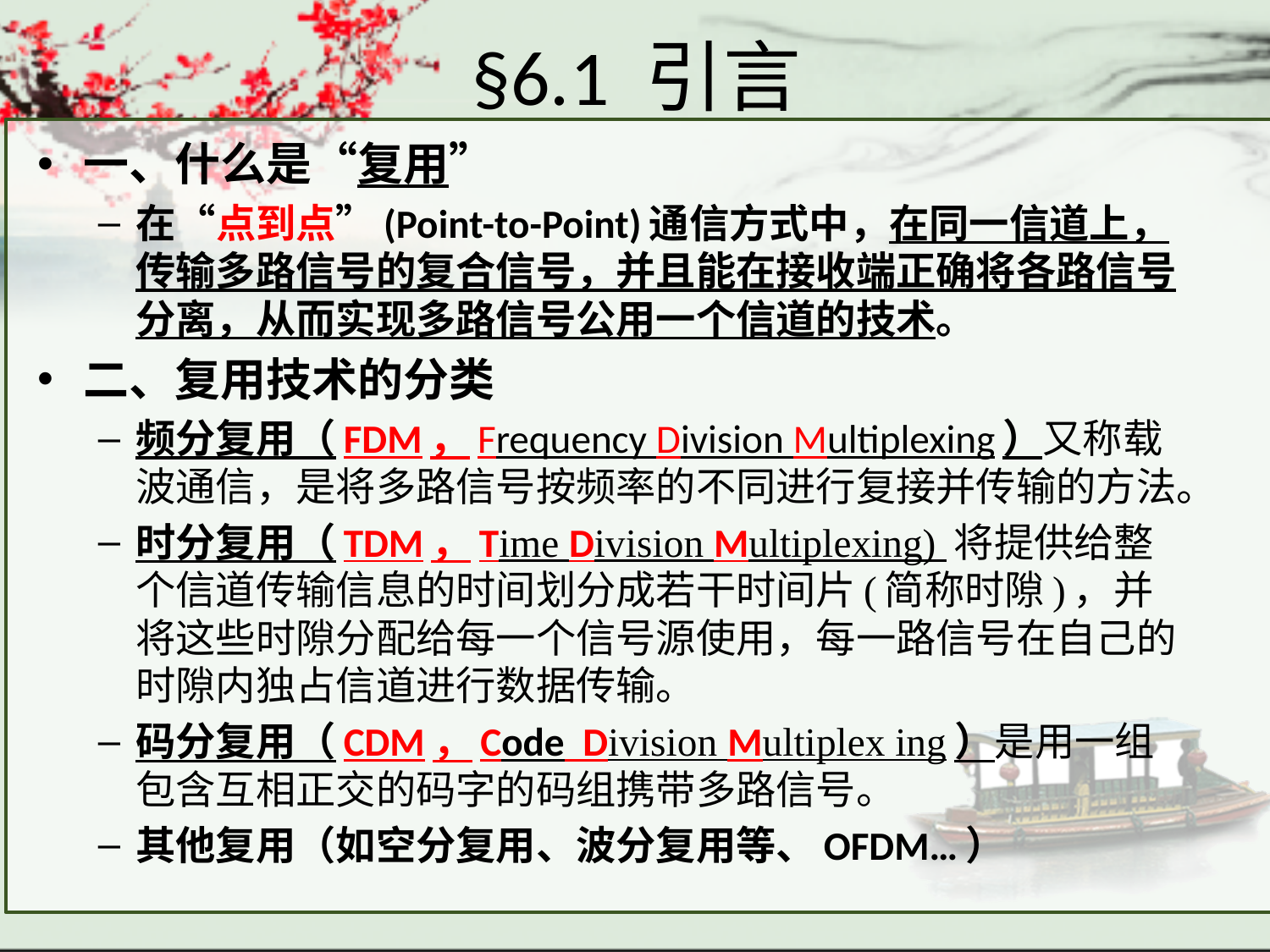

# §6.1 引言

一、什么是“复用”
在“点到点”(Point-to-Point)通信方式中，在同一信道上，传输多路信号的复合信号，并且能在接收端正确将各路信号分离，从而实现多路信号公用一个信道的技术。
二、复用技术的分类
频分复用（FDM，Frequency Division Multiplexing）又称载波通信，是将多路信号按频率的不同进行复接并传输的方法。
时分复用（TDM，Time Division Multiplexing) 将提供给整个信道传输信息的时间划分成若干时间片(简称时隙)，并将这些时隙分配给每一个信号源使用，每一路信号在自己的时隙内独占信道进行数据传输。
码分复用（CDM，Code  Division Multiplex ing）是用一组包含互相正交的码字的码组携带多路信号。
其他复用（如空分复用、波分复用等、OFDM…）